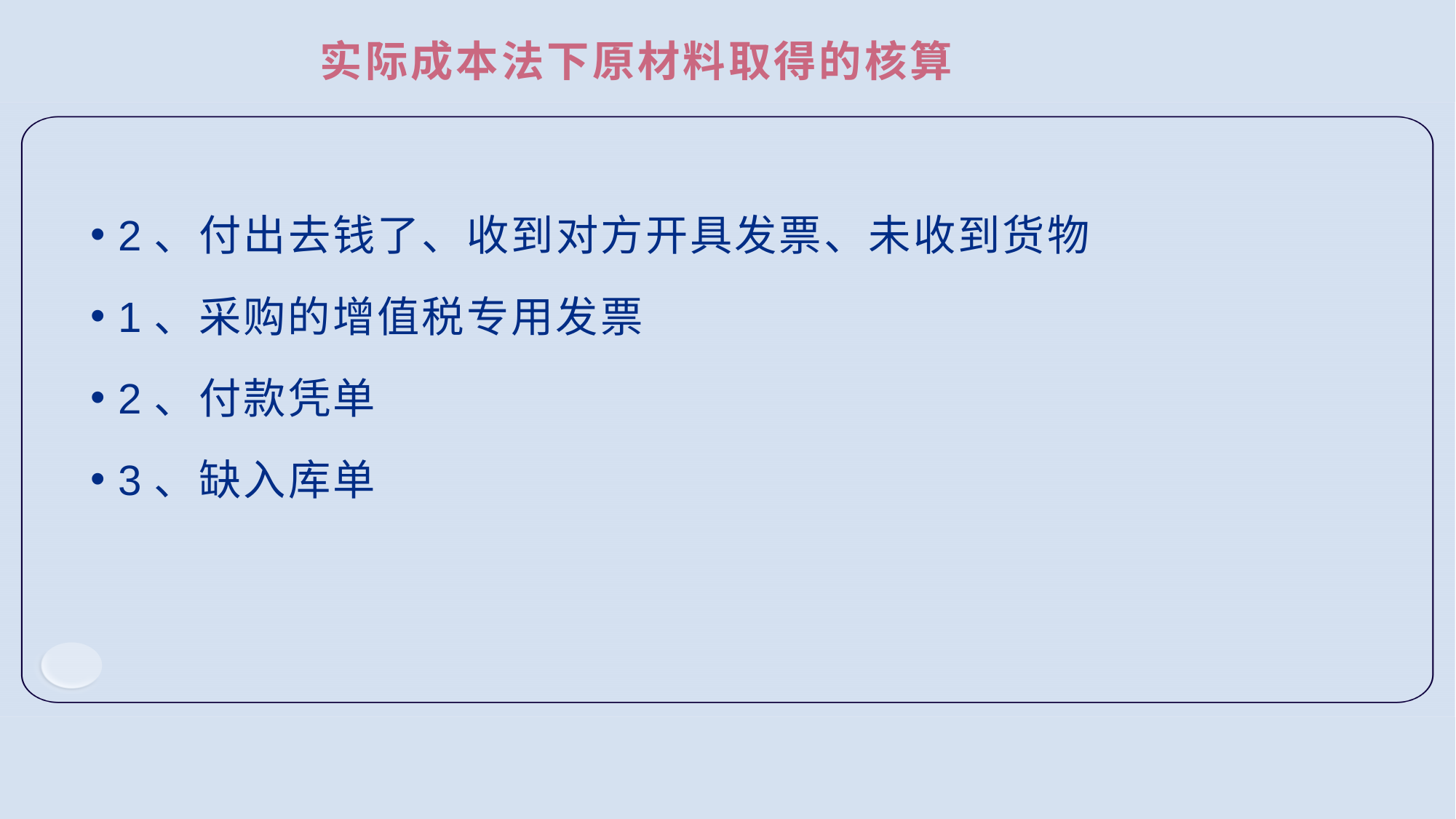

# 实际成本法下原材料取得的核算
2、付出去钱了、收到对方开具发票、未收到货物
1、采购的增值税专用发票
2、付款凭单
3、缺入库单